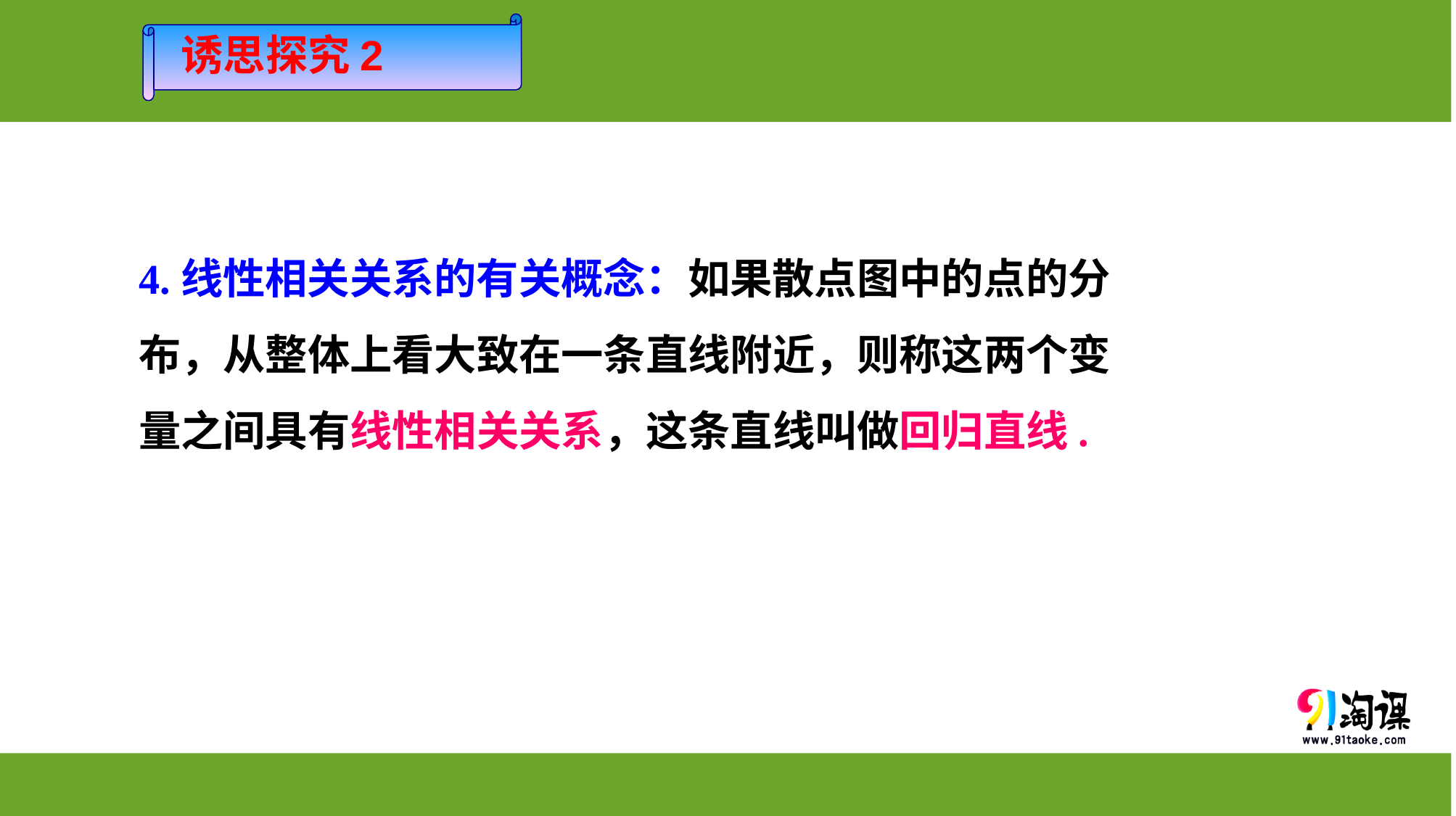

诱思探究2
4.线性相关关系的有关概念：如果散点图中的点的分
布，从整体上看大致在一条直线附近，则称这两个变
量之间具有线性相关关系，这条直线叫做回归直线.